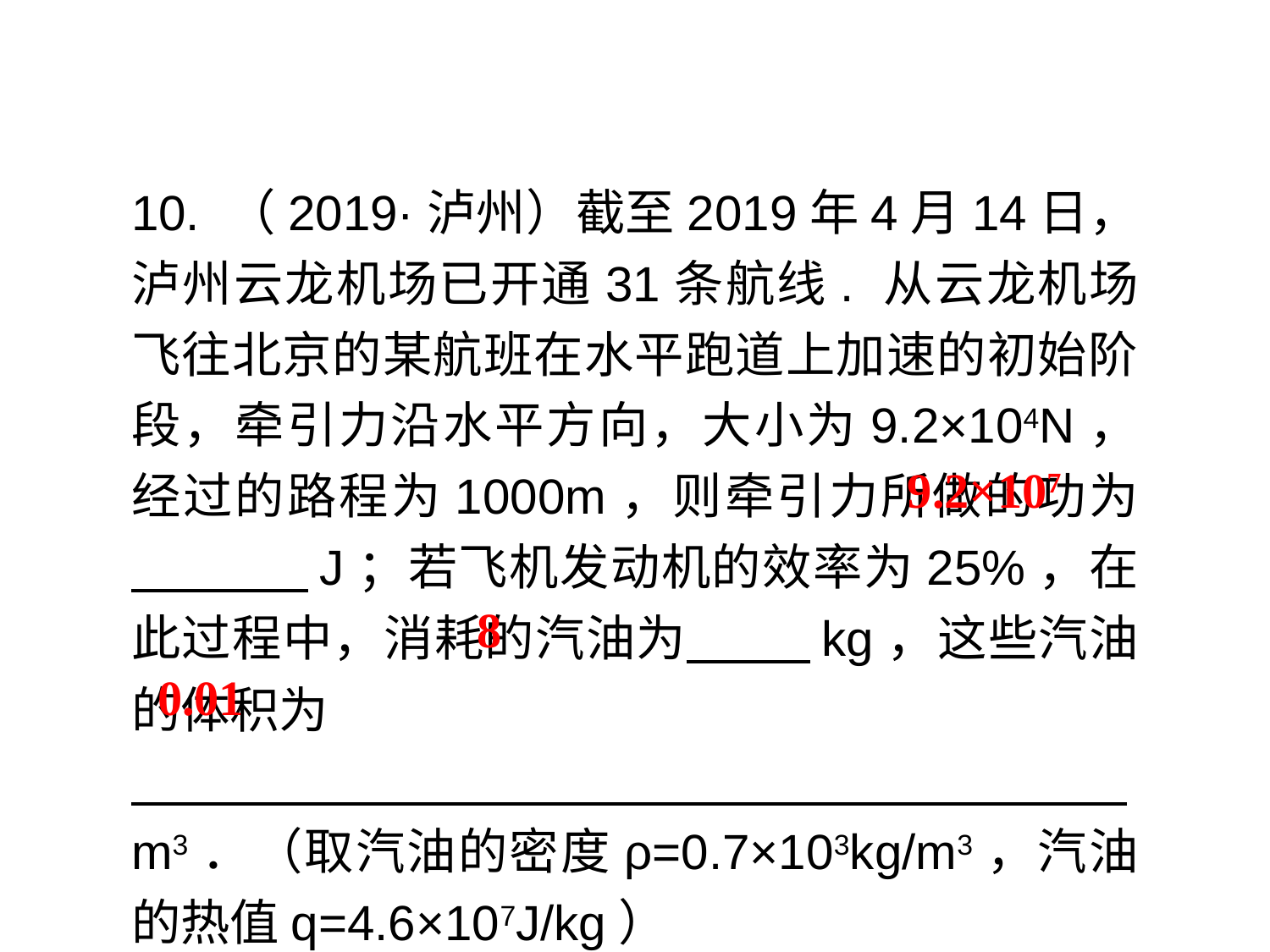

10. （2019·泸州）截至2019年4月14日，泸州云龙机场已开通31条航线. 从云龙机场飞往北京的某航班在水平跑道上加速的初始阶段，牵引力沿水平方向，大小为9.2×104N，经过的路程为1000m，则牵引力所做的功为　  　　J；若飞机发动机的效率为25%，在此过程中，消耗的汽油为          kg，这些汽油的体积为
　　　m3．（取汽油的密度ρ=0.7×103kg/m3，汽油的热值q=4.6×107J/kg）
9.2×107
8
0.01